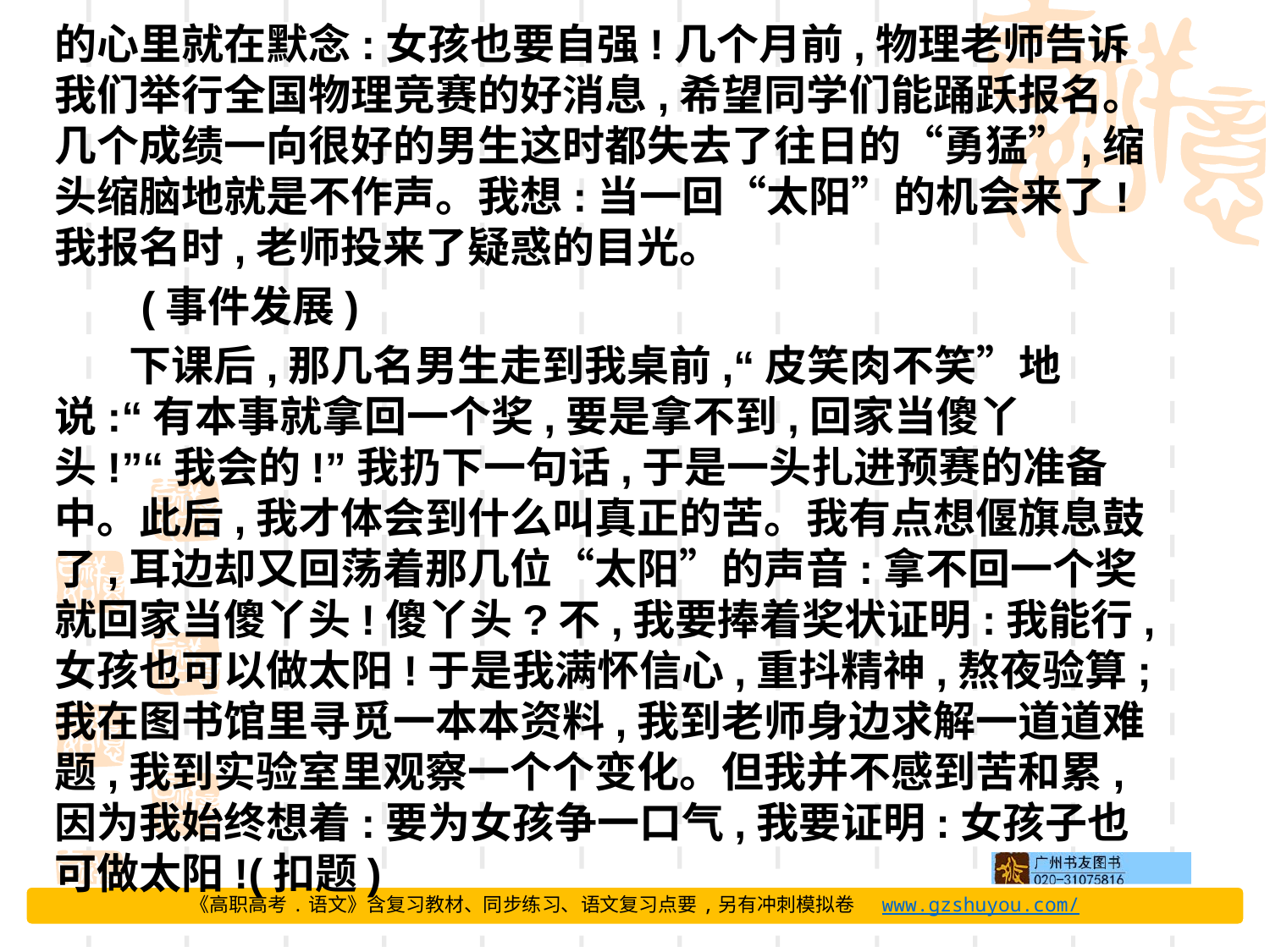

的心里就在默念:女孩也要自强!几个月前,物理老师告诉我们举行全国物理竞赛的好消息,希望同学们能踊跃报名。几个成绩一向很好的男生这时都失去了往日的“勇猛”,缩头缩脑地就是不作声。我想:当一回“太阳”的机会来了!我报名时,老师投来了疑惑的目光。
 (事件发展)
下课后,那几名男生走到我桌前,“皮笑肉不笑”地说:“有本事就拿回一个奖,要是拿不到,回家当傻丫头!”“我会的!”我扔下一句话,于是一头扎进预赛的准备中。此后,我才体会到什么叫真正的苦。我有点想偃旗息鼓了,耳边却又回荡着那几位“太阳”的声音:拿不回一个奖就回家当傻丫头!傻丫头?不,我要捧着奖状证明:我能行,女孩也可以做太阳!于是我满怀信心,重抖精神,熬夜验算;我在图书馆里寻觅一本本资料,我到老师身边求解一道道难题,我到实验室里观察一个个变化。但我并不感到苦和累,因为我始终想着:要为女孩争一口气,我要证明:女孩子也可做太阳!(扣题)